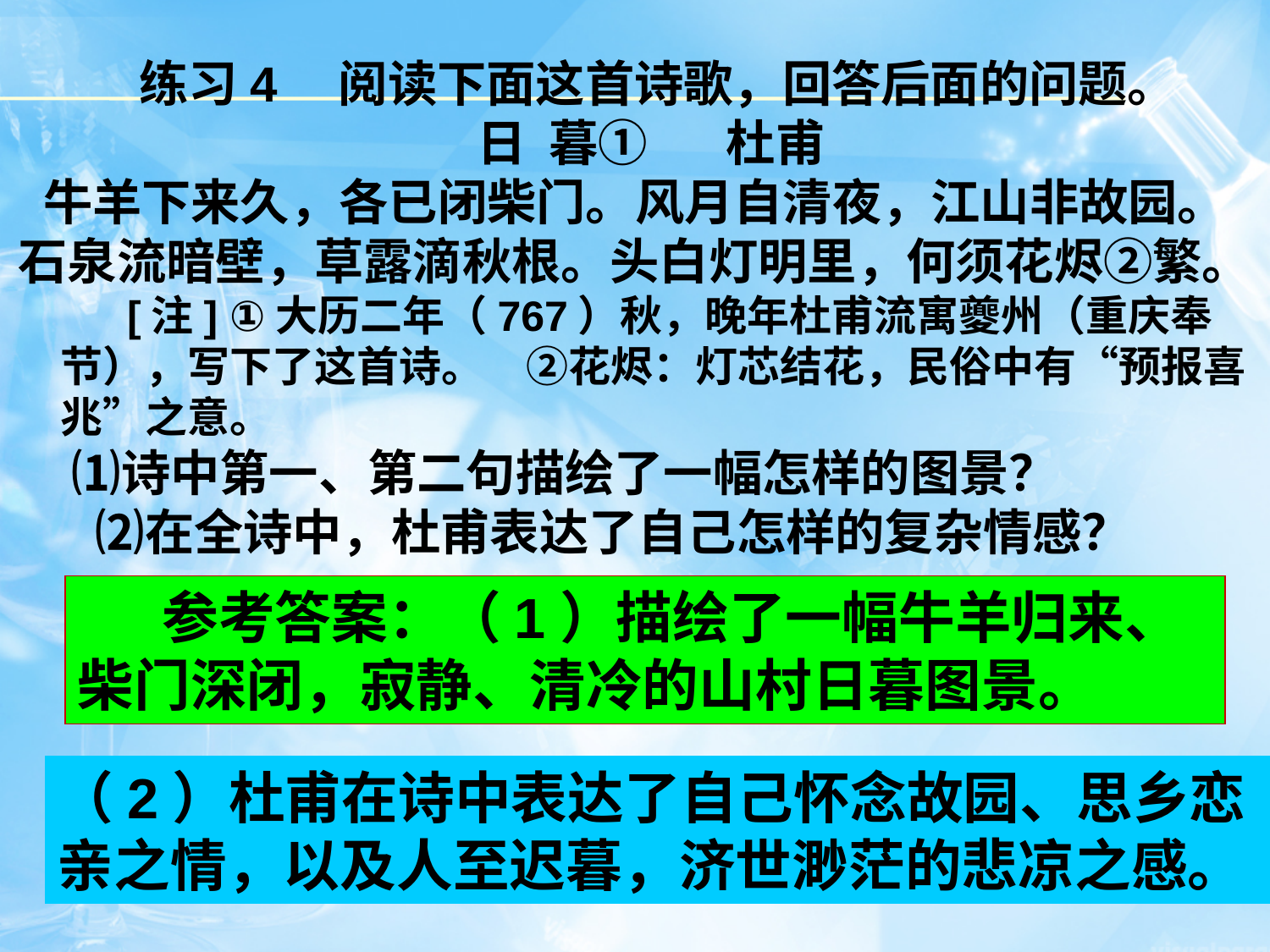

练习4　阅读下面这首诗歌，回答后面的问题。
   日  暮①       杜甫
牛羊下来久，各已闭柴门。风月自清夜，江山非故园。
石泉流暗壁，草露滴秋根。头白灯明里，何须花烬②繁。
　　　[注] ①大历二年（767）秋，晚年杜甫流寓夔州（重庆奉节），写下了这首诗。　②花烬：灯芯结花，民俗中有“预报喜兆”之意。
　   ⑴诗中第一、第二句描绘了一幅怎样的图景？
　   ⑵在全诗中，杜甫表达了自己怎样的复杂情感？
　　参考答案：（1）描绘了一幅牛羊归来、柴门深闭，寂静、清冷的山村日暮图景。
（2）杜甫在诗中表达了自己怀念故园、思乡恋亲之情，以及人至迟暮，济世渺茫的悲凉之感。